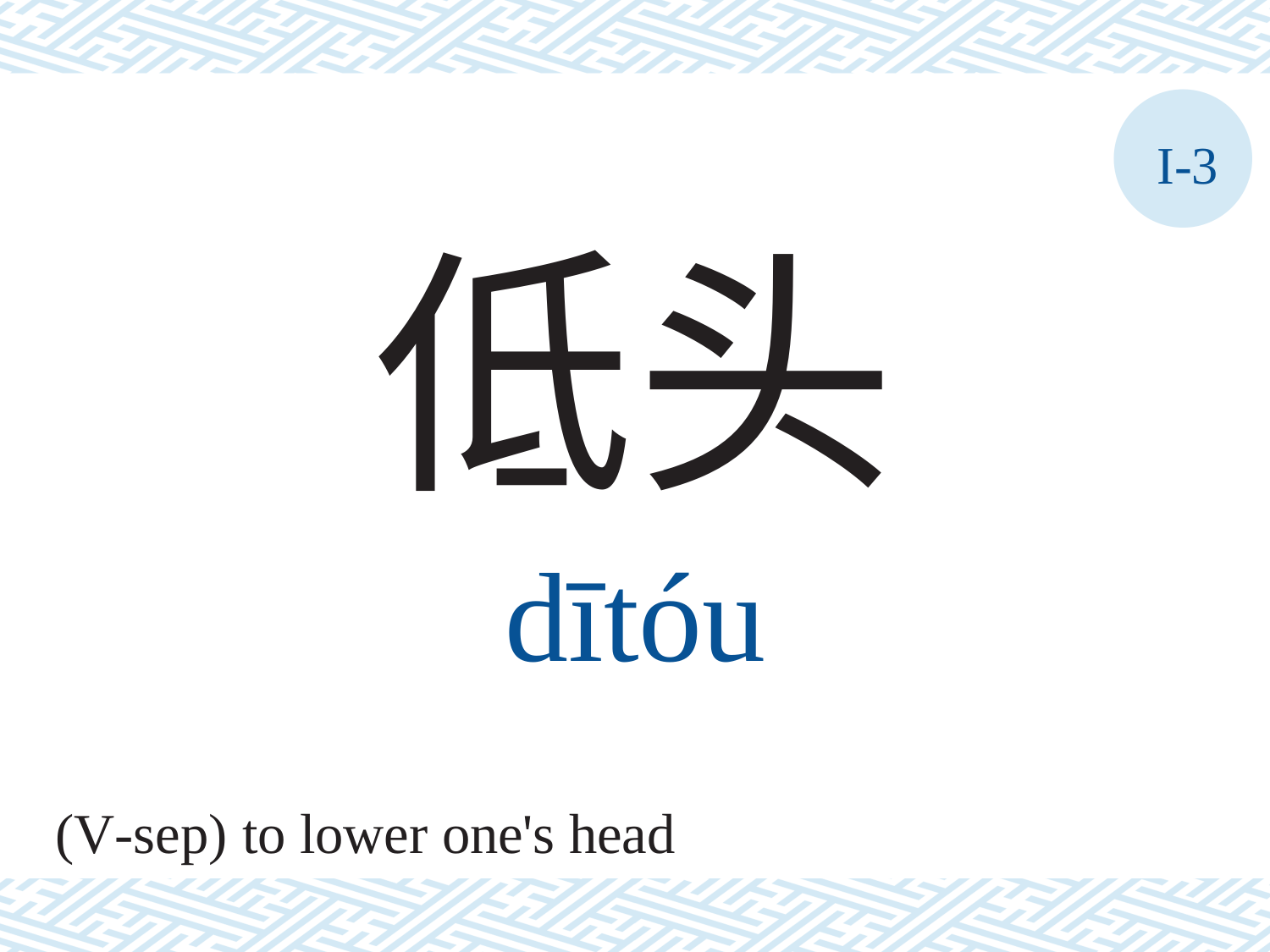

I-3
低头
dītóu
(V-sep) to lower one's head